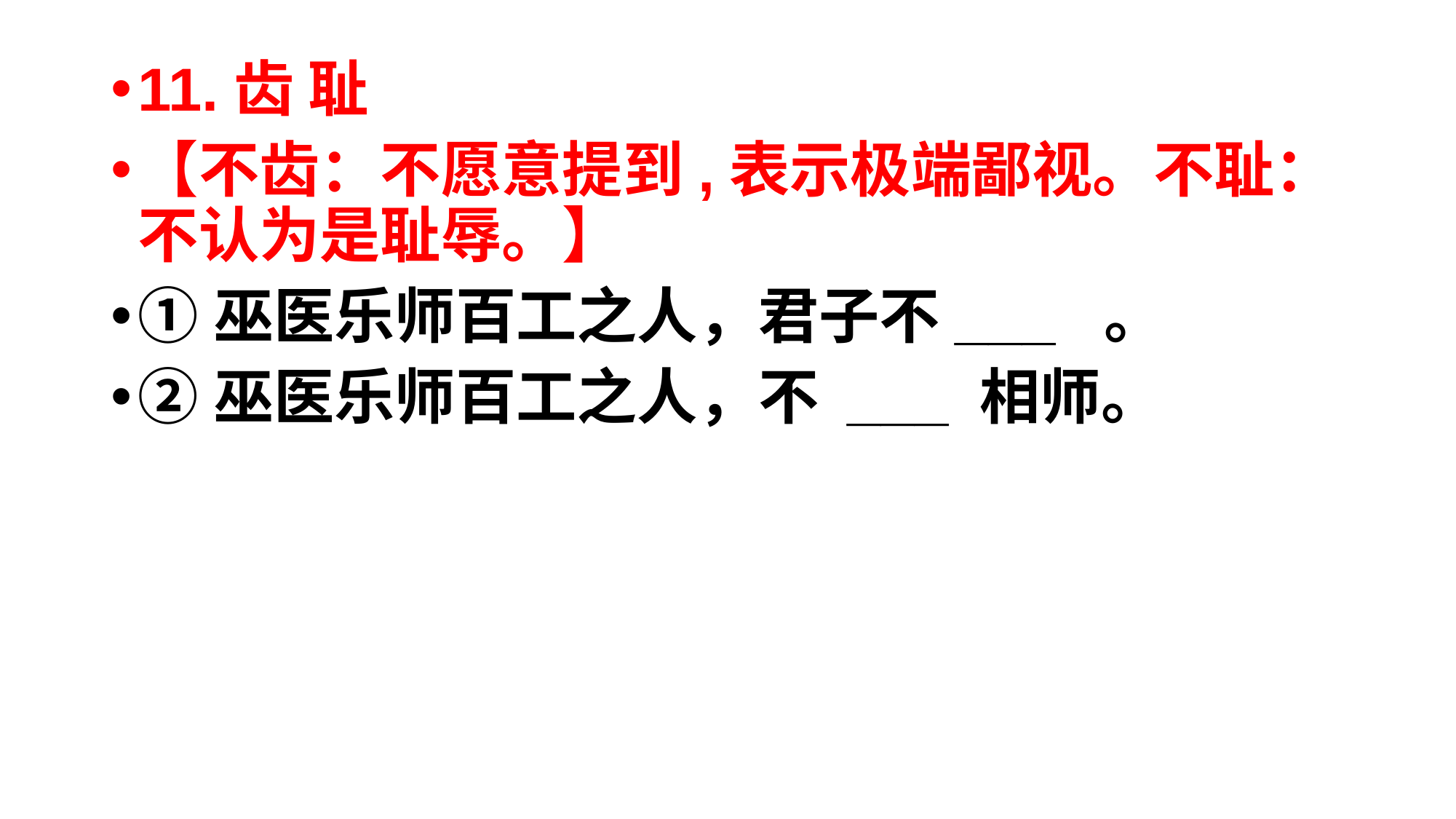

11.齿 耻
【不齿：不愿意提到,表示极端鄙视。不耻：不认为是耻辱。】
①巫医乐师百工之人，君子不___  。
②巫医乐师百工之人，不 ___ 相师。